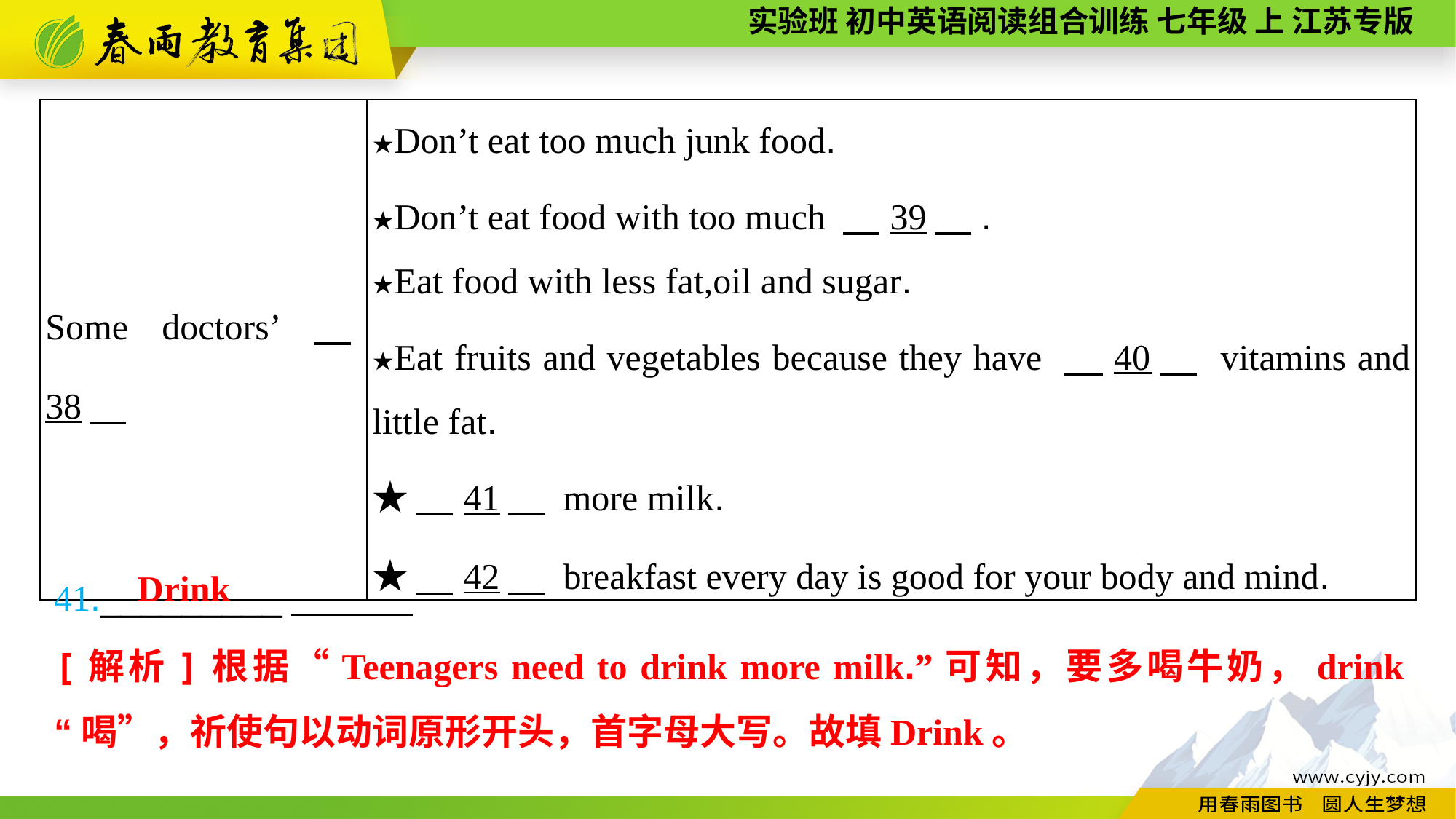

| Some doctors’　38 | ★Don’t eat too much junk food. ★Don’t eat food with too much 　39　. ★Eat food with less fat,oil and sugar. ★Eat fruits and vegetables because they have 　40　 vitamins and little fat. ★　41　 more milk. ★　42　 breakfast every day is good for your body and mind. |
| --- | --- |
41._________
Drink
[解析]根据“Teenagers need to drink more milk.”可知，要多喝牛奶，drink“喝”，祈使句以动词原形开头，首字母大写。故填Drink。